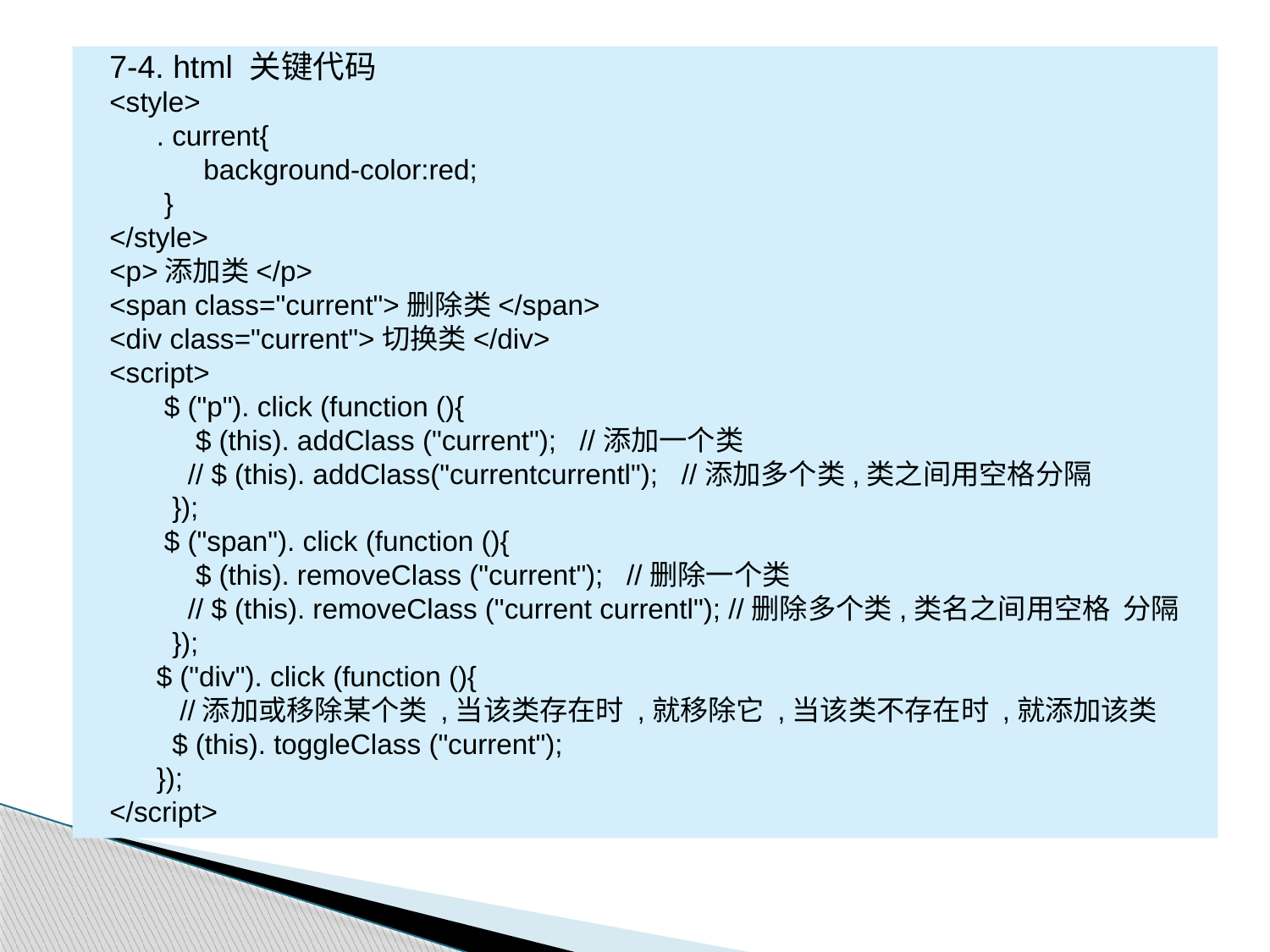

7-4. html 关键代码
<style>
      . current{
            background-color:red;
       }
</style>
<p>添加类</p>
<span class="current">删除类</span>
<div class="current">切换类</div>
<script>
       $ ("p"). click (function (){
           $ (this). addClass ("current");   //添加一个类
          // $ (this). addClass("currentcurrentl");   //添加多个类,类之间用空格分隔
        });
       $ ("span"). click (function (){
           $ (this). removeClass ("current");   //删除一个类
          // $ (this). removeClass ("current currentl"); //删除多个类,类名之间用空格  分隔
        });
      $ ("div"). click (function (){
         //添加或移除某个类 ,当该类存在时 ,就移除它 ,当该类不存在时 ,就添加该类
        $ (this). toggleClass ("current");
      });
</script>